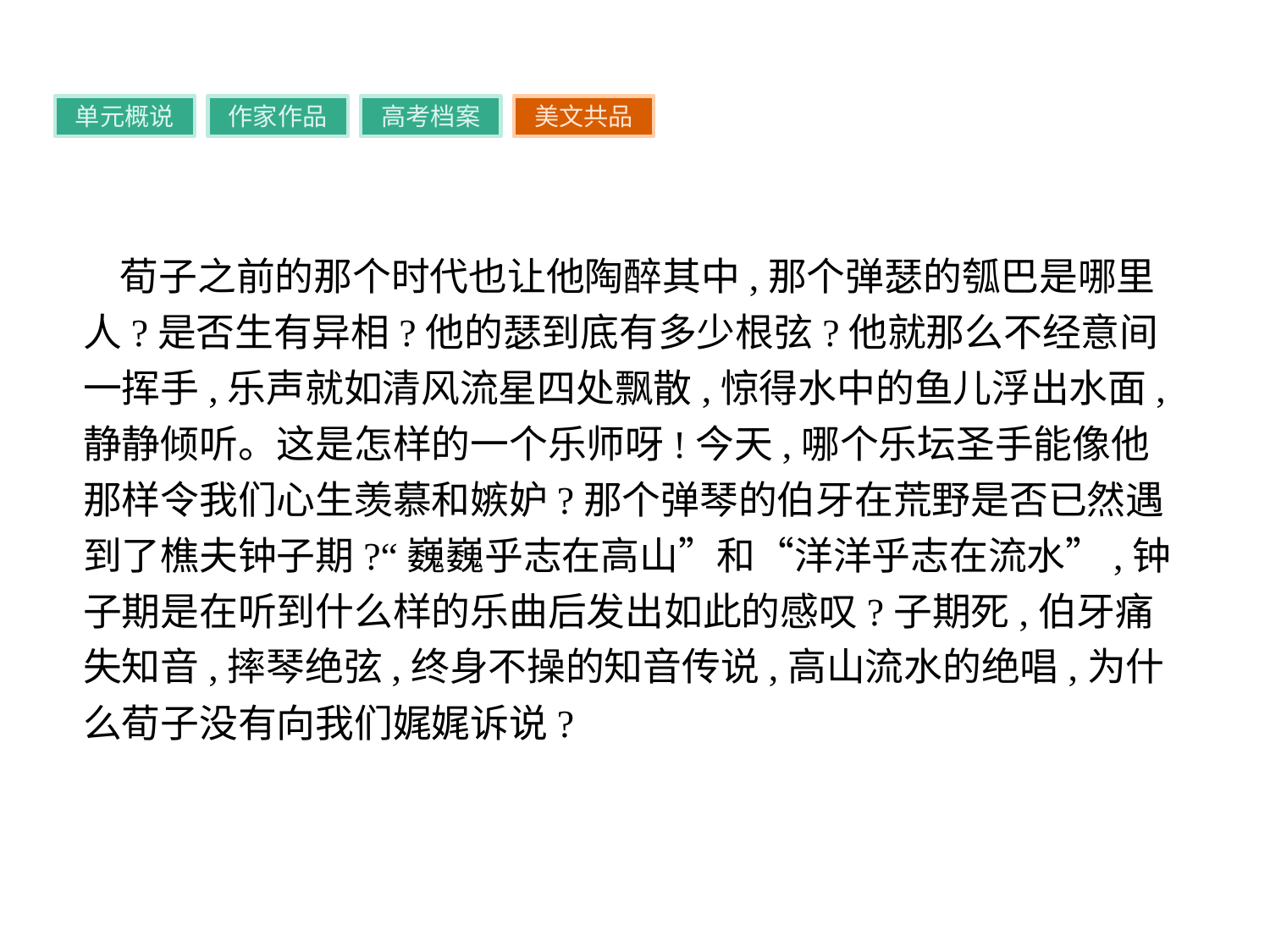

单元概说
作家作品
高考档案
美文共品
荀子之前的那个时代也让他陶醉其中,那个弹瑟的瓠巴是哪里人?是否生有异相?他的瑟到底有多少根弦?他就那么不经意间一挥手,乐声就如清风流星四处飘散,惊得水中的鱼儿浮出水面,静静倾听。这是怎样的一个乐师呀!今天,哪个乐坛圣手能像他那样令我们心生羡慕和嫉妒?那个弹琴的伯牙在荒野是否已然遇到了樵夫钟子期?“巍巍乎志在高山”和“洋洋乎志在流水”,钟子期是在听到什么样的乐曲后发出如此的感叹?子期死,伯牙痛失知音,摔琴绝弦,终身不操的知音传说,高山流水的绝唱,为什么荀子没有向我们娓娓诉说?